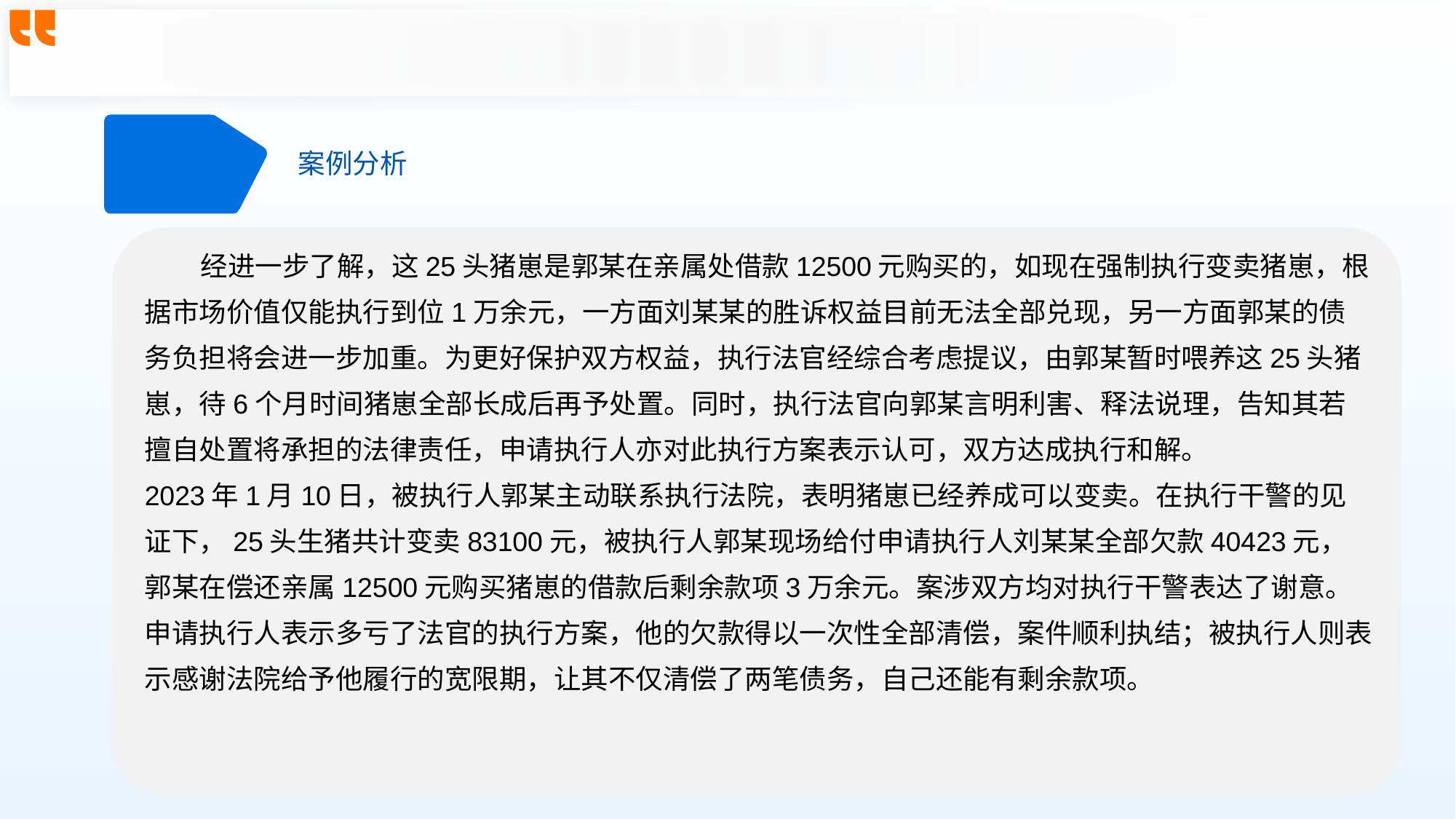

案例分析

        经进一步了解，这25头猪崽是郭某在亲属处借款12500元购买的，如现在强制执行变卖猪崽，根据市场价值仅能执行到位1万余元，一方面刘某某的胜诉权益目前无法全部兑现，另一方面郭某的债务负担将会进一步加重。为更好保护双方权益，执行法官经综合考虑提议，由郭某暂时喂养这25头猪崽，待6个月时间猪崽全部长成后再予处置。同时，执行法官向郭某言明利害、释法说理，告知其若擅自处置将承担的法律责任，申请执行人亦对此执行方案表示认可，双方达成执行和解。
2023年1月10日，被执行人郭某主动联系执行法院，表明猪崽已经养成可以变卖。在执行干警的见证下，25头生猪共计变卖83100元，被执行人郭某现场给付申请执行人刘某某全部欠款40423元，郭某在偿还亲属12500元购买猪崽的借款后剩余款项3万余元。案涉双方均对执行干警表达了谢意。申请执行人表示多亏了法官的执行方案，他的欠款得以一次性全部清偿，案件顺利执结；被执行人则表示感谢法院给予他履行的宽限期，让其不仅清偿了两笔债务，自己还能有剩余款项。